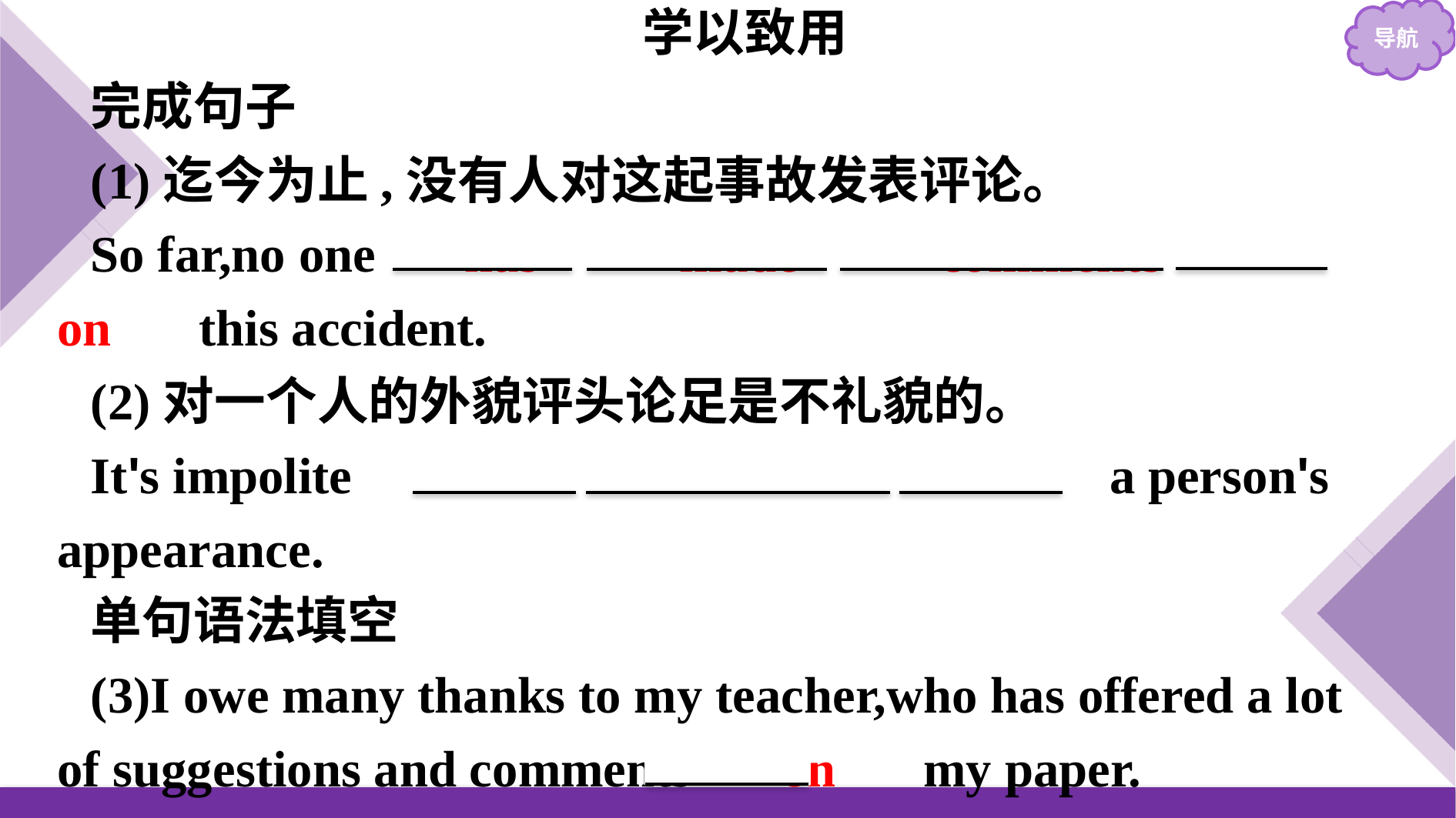

学以致用
完成句子
(1)迄今为止,没有人对这起事故发表评论。
So far,no one 　has　 　made　 　comments　 　on　 this accident.
(2)对一个人的外貌评头论足是不礼貌的。
It's impolite 　to　 　comment　 　on　 a person's appearance.

单句语法填空
(3)I owe many thanks to my teacher,who has offered a lot of suggestions and comments 　on　 my paper.